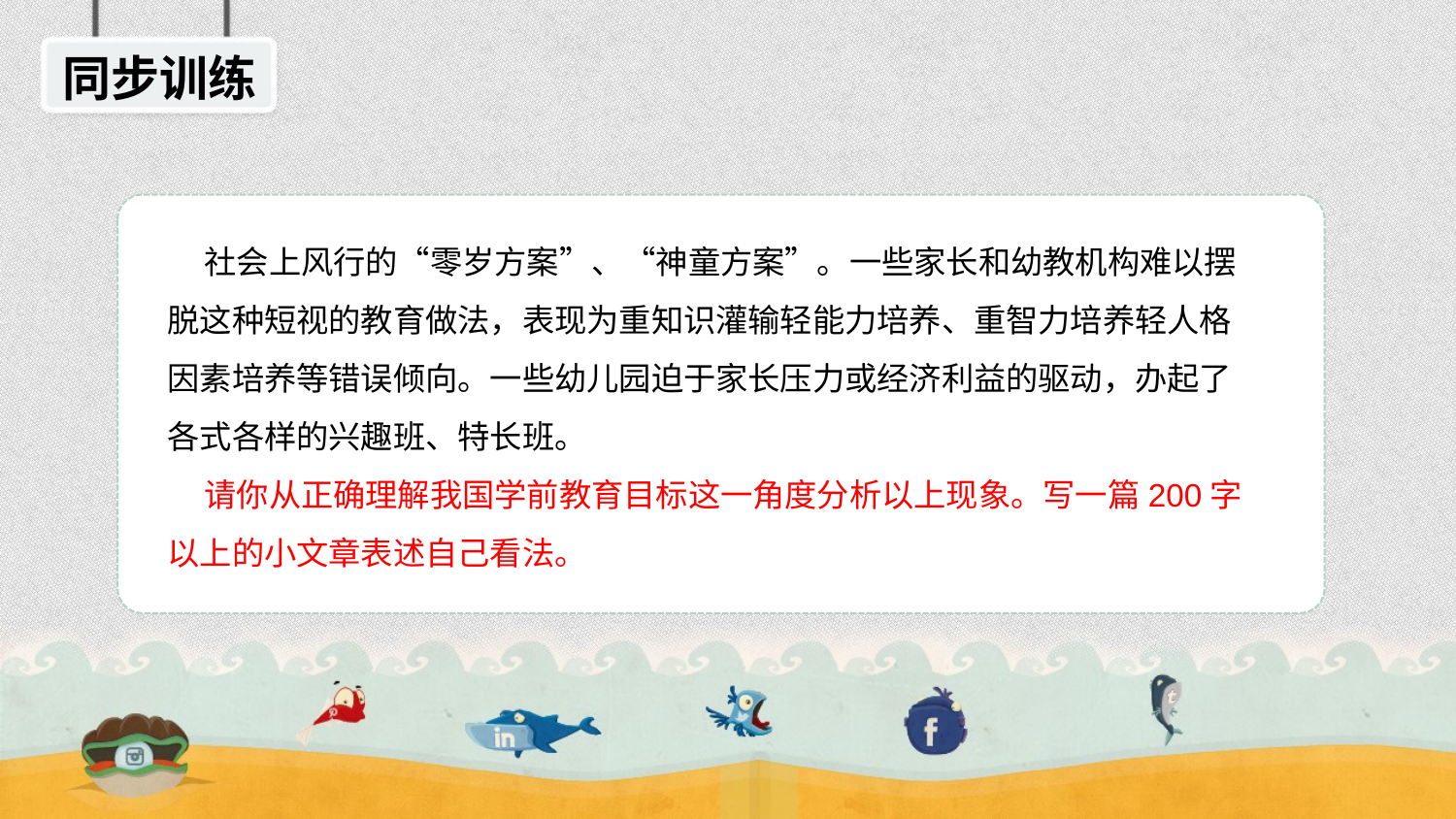

同步训练

    社会上风行的“零岁方案”、“神童方案”。一些家长和幼教机构难以摆脱这种短视的教育做法，表现为重知识灌输轻能力培养、重智力培养轻人格因素培养等错误倾向。一些幼儿园迫于家长压力或经济利益的驱动，办起了各式各样的兴趣班、特长班。
    请你从正确理解我国学前教育目标这一角度分析以上现象。写一篇200字以上的小文章表述自己看法。